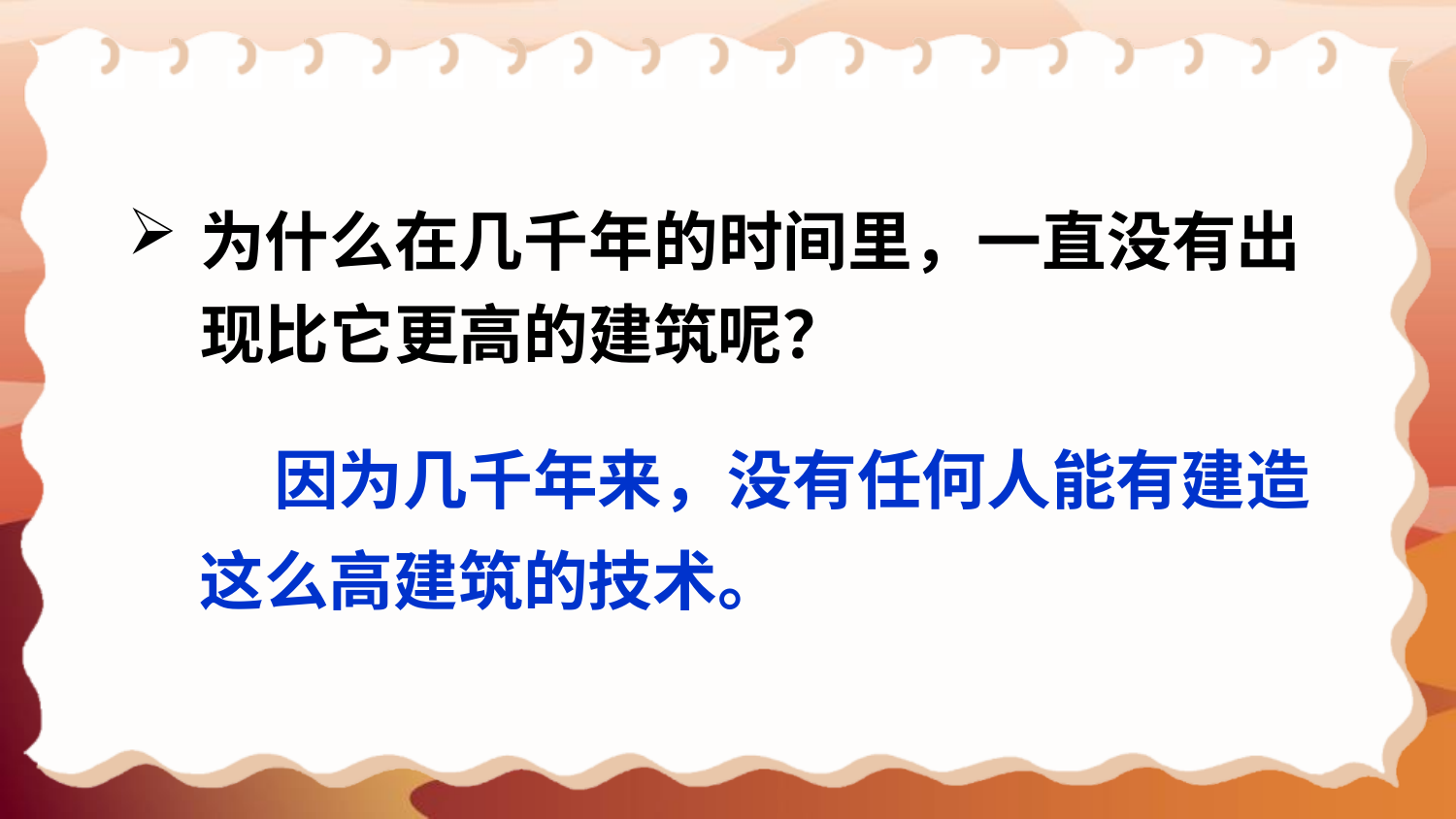

为什么在几千年的时间里，一直没有出现比它更高的建筑呢？
    因为几千年来，没有任何人能有建造这么高建筑的技术。